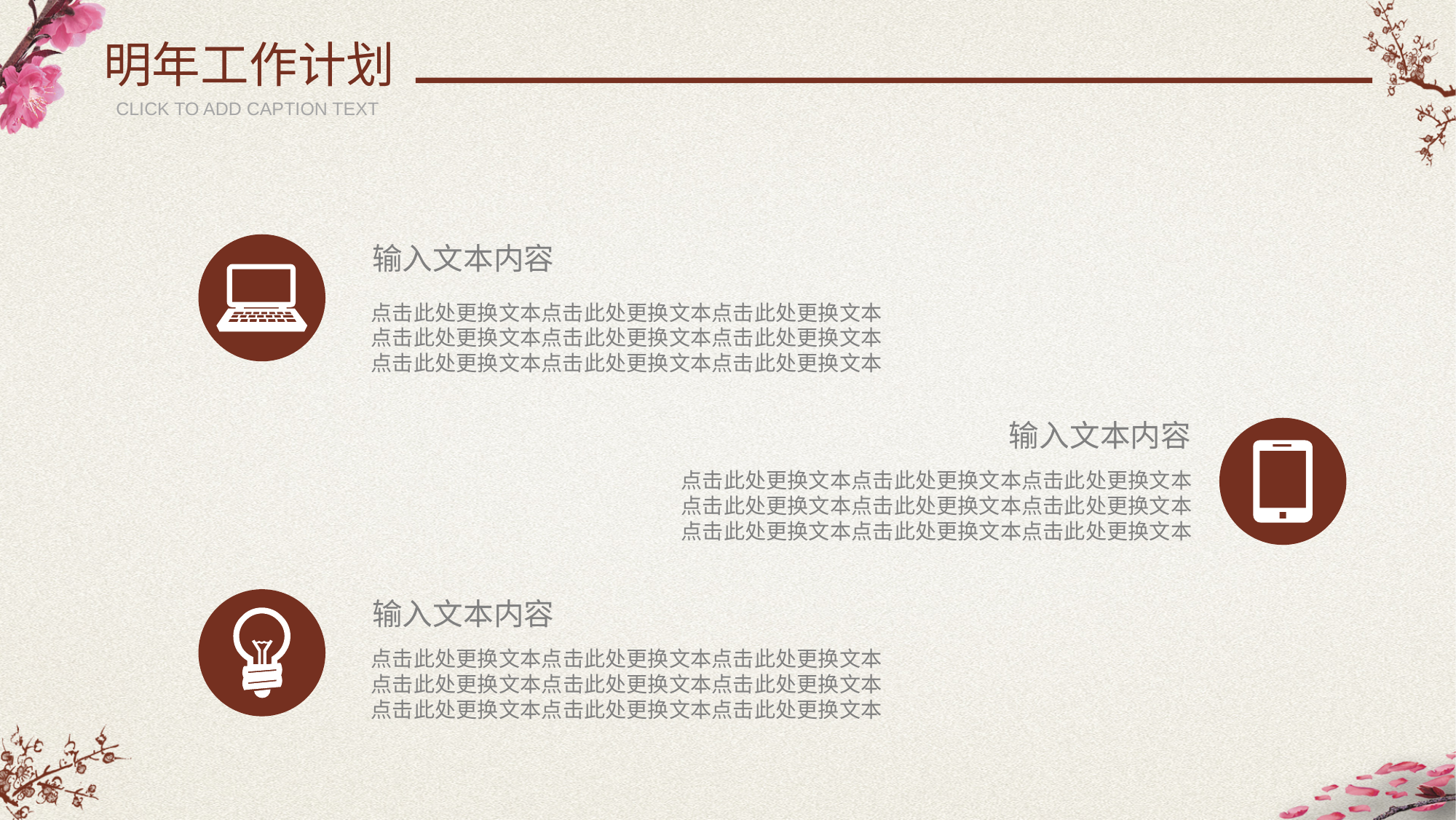

明年工作计划

CLICK TO ADD CAPTION TEXT
输入文本内容
点击此处更换文本点击此处更换文本点击此处更换文本
点击此处更换文本点击此处更换文本点击此处更换文本
点击此处更换文本点击此处更换文本点击此处更换文本

输入文本内容
点击此处更换文本点击此处更换文本点击此处更换文本
点击此处更换文本点击此处更换文本点击此处更换文本
点击此处更换文本点击此处更换文本点击此处更换文本

输入文本内容
点击此处更换文本点击此处更换文本点击此处更换文本
点击此处更换文本点击此处更换文本点击此处更换文本
点击此处更换文本点击此处更换文本点击此处更换文本